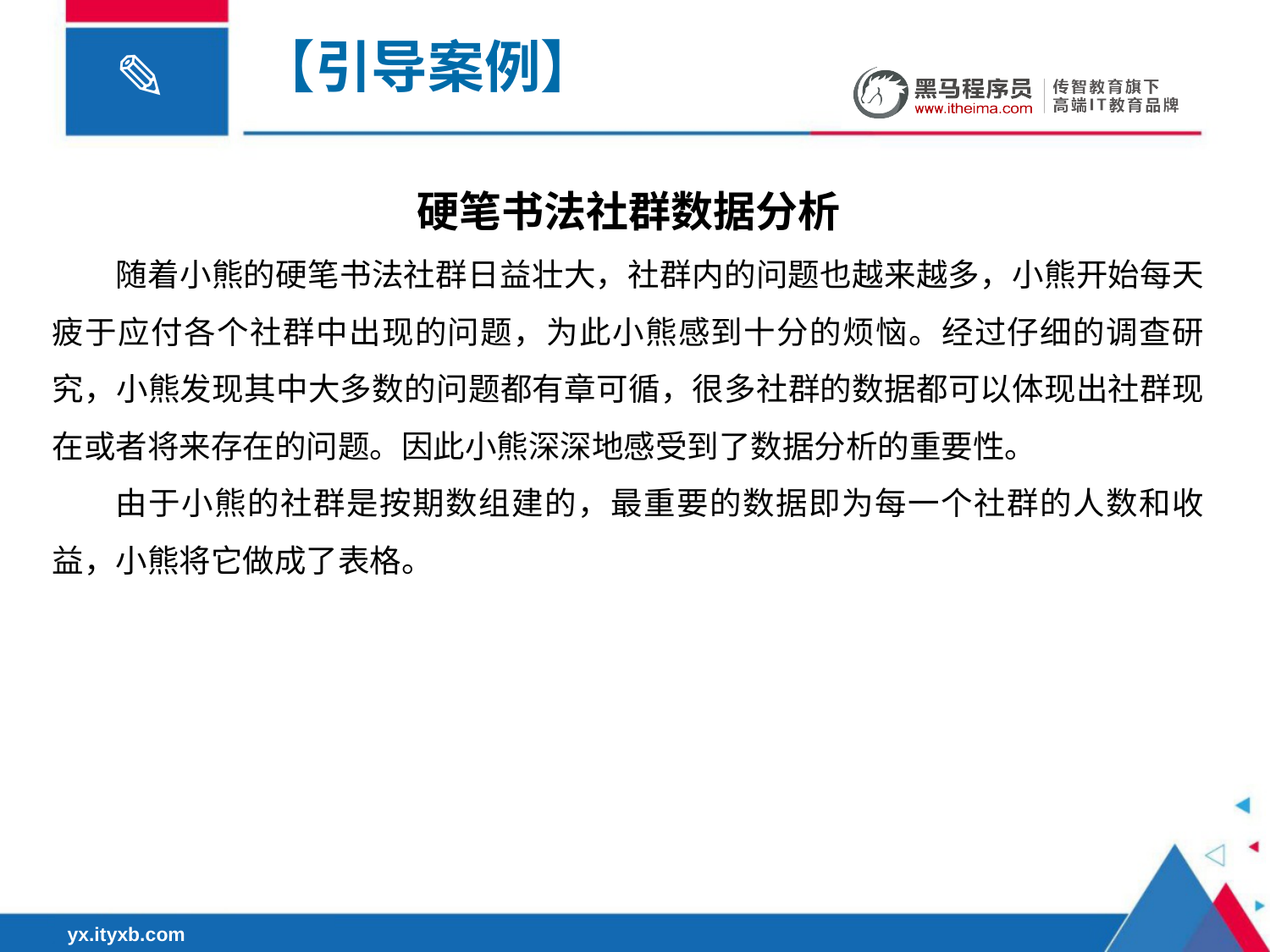

# 【引导案例】
硬笔书法社群数据分析
随着小熊的硬笔书法社群日益壮大，社群内的问题也越来越多，小熊开始每天疲于应付各个社群中出现的问题，为此小熊感到十分的烦恼。经过仔细的调查研究，小熊发现其中大多数的问题都有章可循，很多社群的数据都可以体现出社群现在或者将来存在的问题。因此小熊深深地感受到了数据分析的重要性。
由于小熊的社群是按期数组建的，最重要的数据即为每一个社群的人数和收益，小熊将它做成了表格。